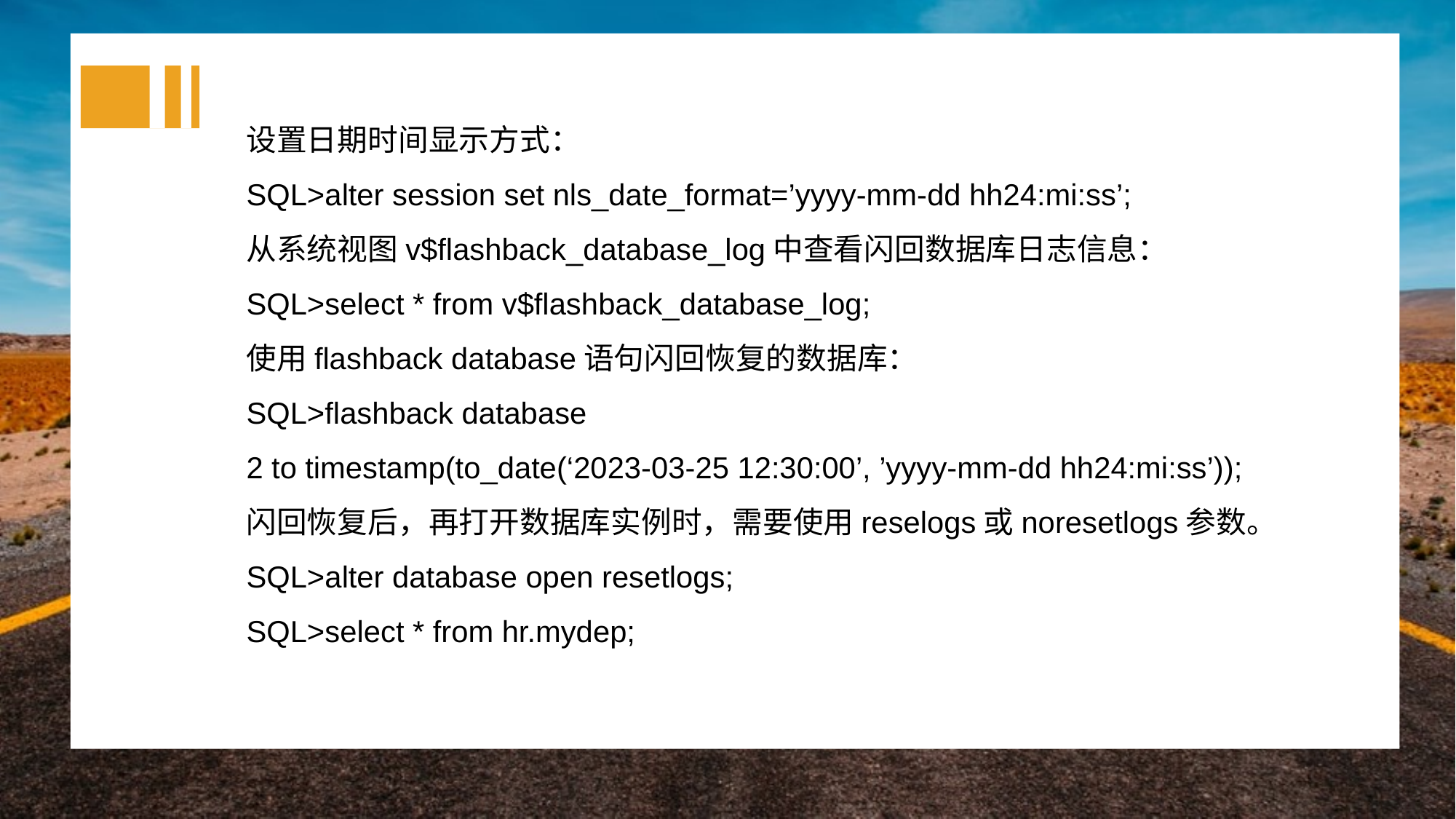

设置日期时间显示方式：
SQL>alter session set nls_date_format=’yyyy-mm-dd hh24:mi:ss’;
从系统视图v$flashback_database_log中查看闪回数据库日志信息：
SQL>select * from v$flashback_database_log;
使用flashback database语句闪回恢复的数据库：
SQL>flashback database
2 to timestamp(to_date(‘2023-03-25 12:30:00’, ’yyyy-mm-dd hh24:mi:ss’));
闪回恢复后，再打开数据库实例时，需要使用reselogs或noresetlogs参数。
SQL>alter database open resetlogs;
SQL>select * from hr.mydep;